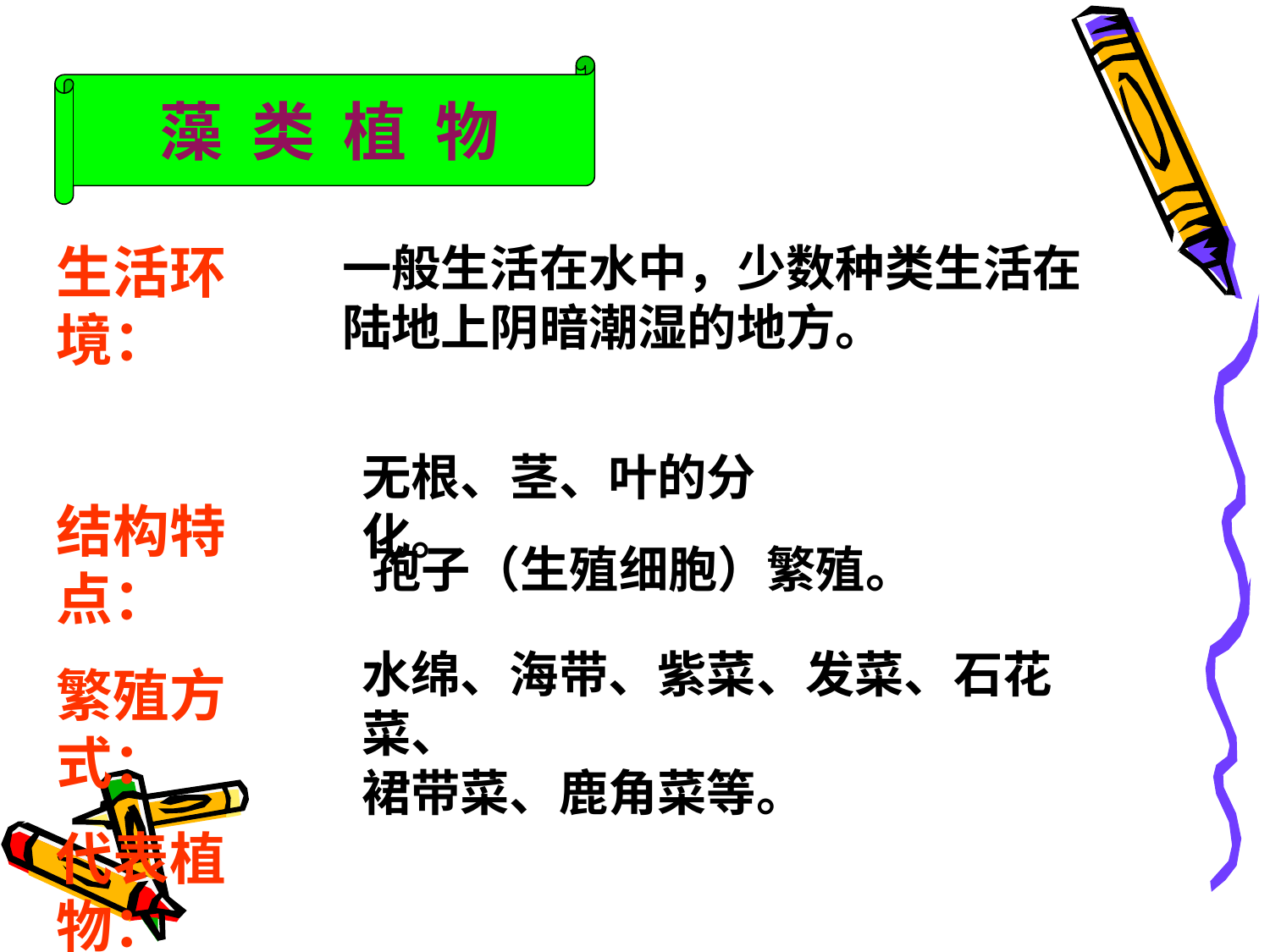

藻  类  植  物
生活环境：

结构特点：
繁殖方式：
代表植物：
一般生活在水中，少数种类生活在陆地上阴暗潮湿的地方。

无根、茎、叶的分化。
孢子（生殖细胞）繁殖。

水绵、海带、紫菜、发菜、石花菜、
裙带菜、鹿角菜等。